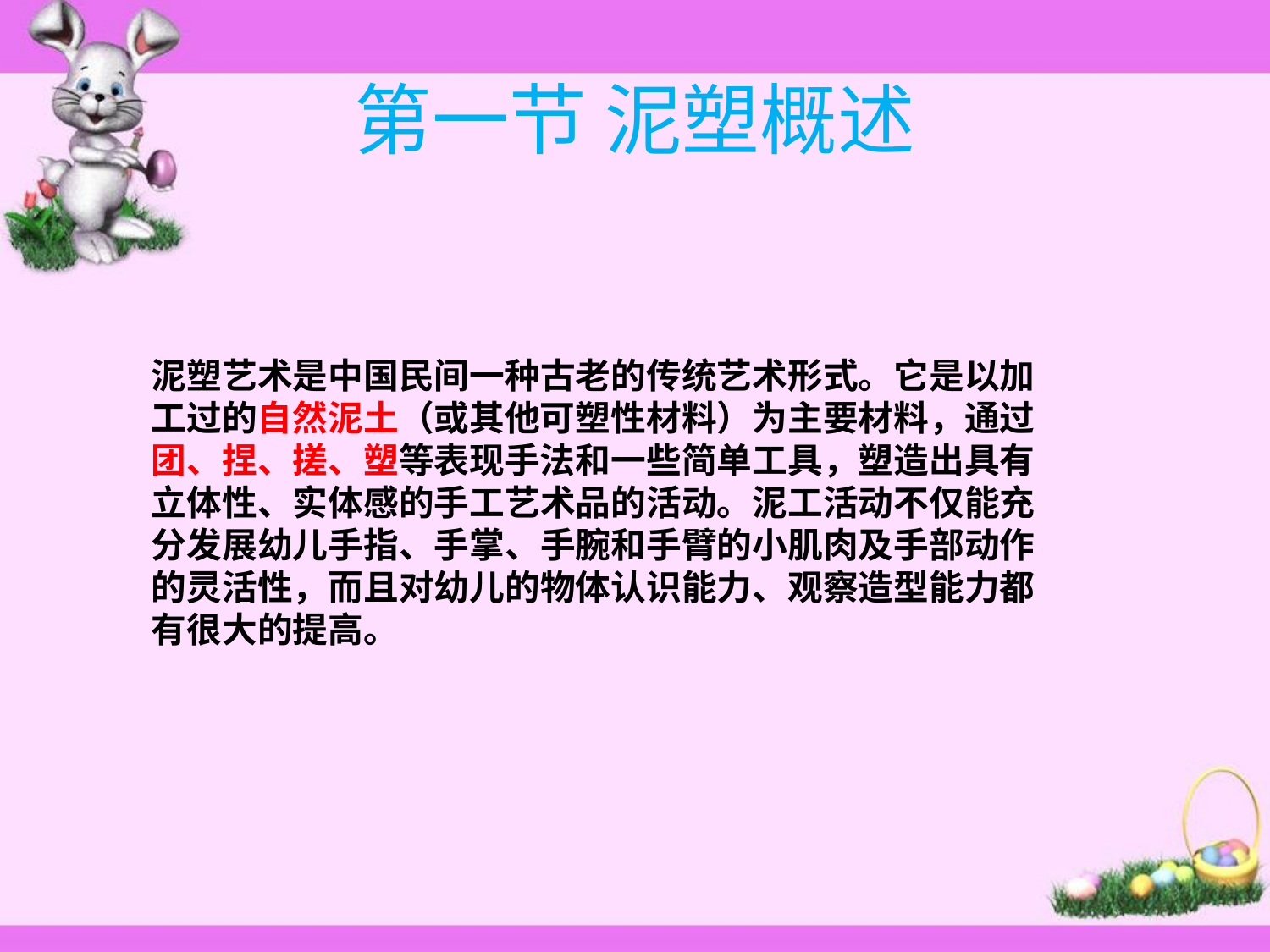

# 第一节 泥塑概述
泥塑艺术是中国民间一种古老的传统艺术形式。它是以加工过的自然泥土（或其他可塑性材料）为主要材料，通过团、捏、搓、塑等表现手法和一些简单工具，塑造出具有立体性、实体感的手工艺术品的活动。泥工活动不仅能充分发展幼儿手指、手掌、手腕和手臂的小肌肉及手部动作的灵活性，而且对幼儿的物体认识能力、观察造型能力都有很大的提高。